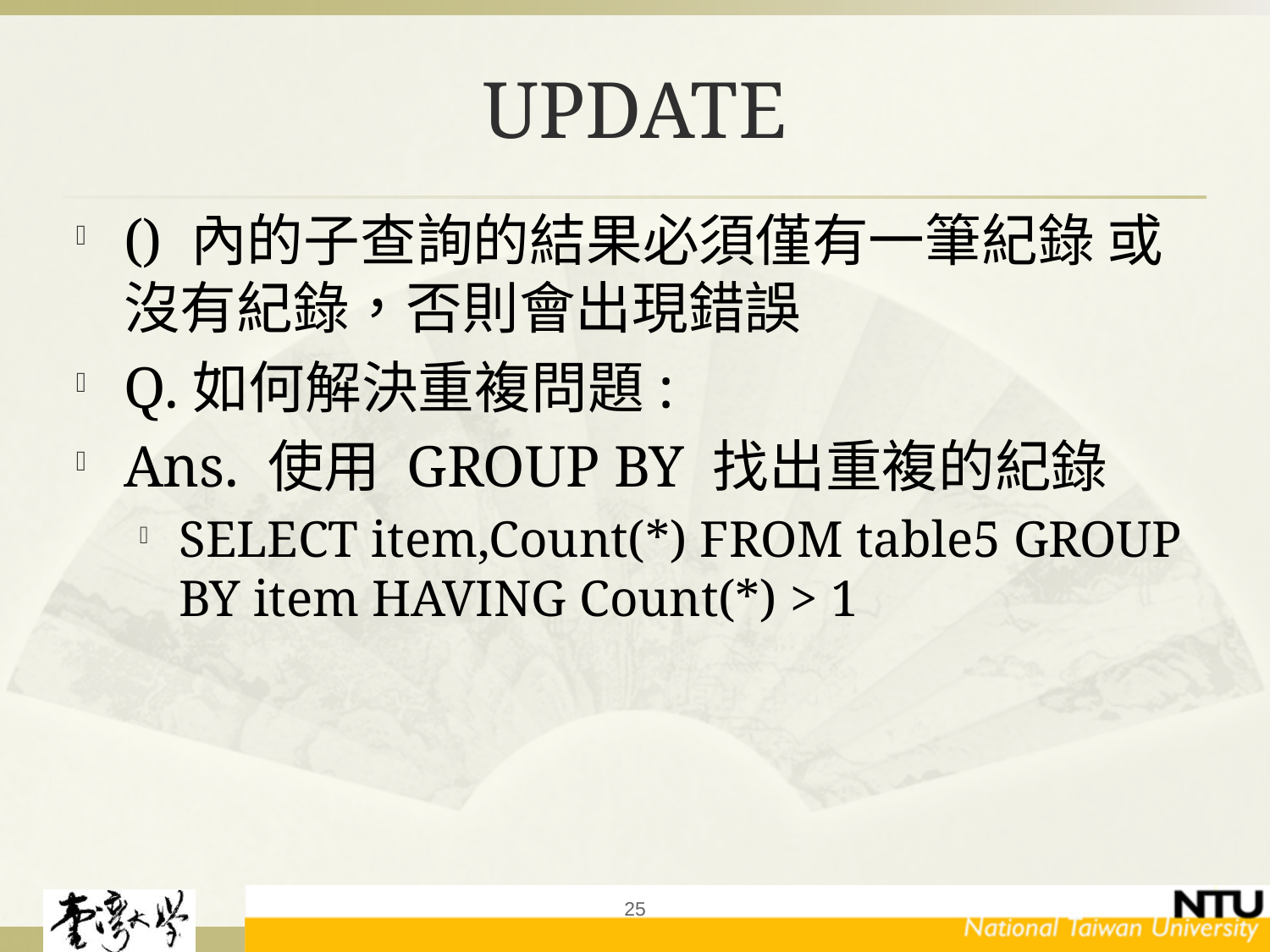

# UPDATE
() 內的子查詢的結果必須僅有一筆紀錄 或 沒有紀錄，否則會出現錯誤
Q.如何解決重複問題:
Ans. 使用 GROUP BY 找出重複的紀錄
SELECT item,Count(*) FROM table5 GROUP BY item HAVING Count(*) > 1
25